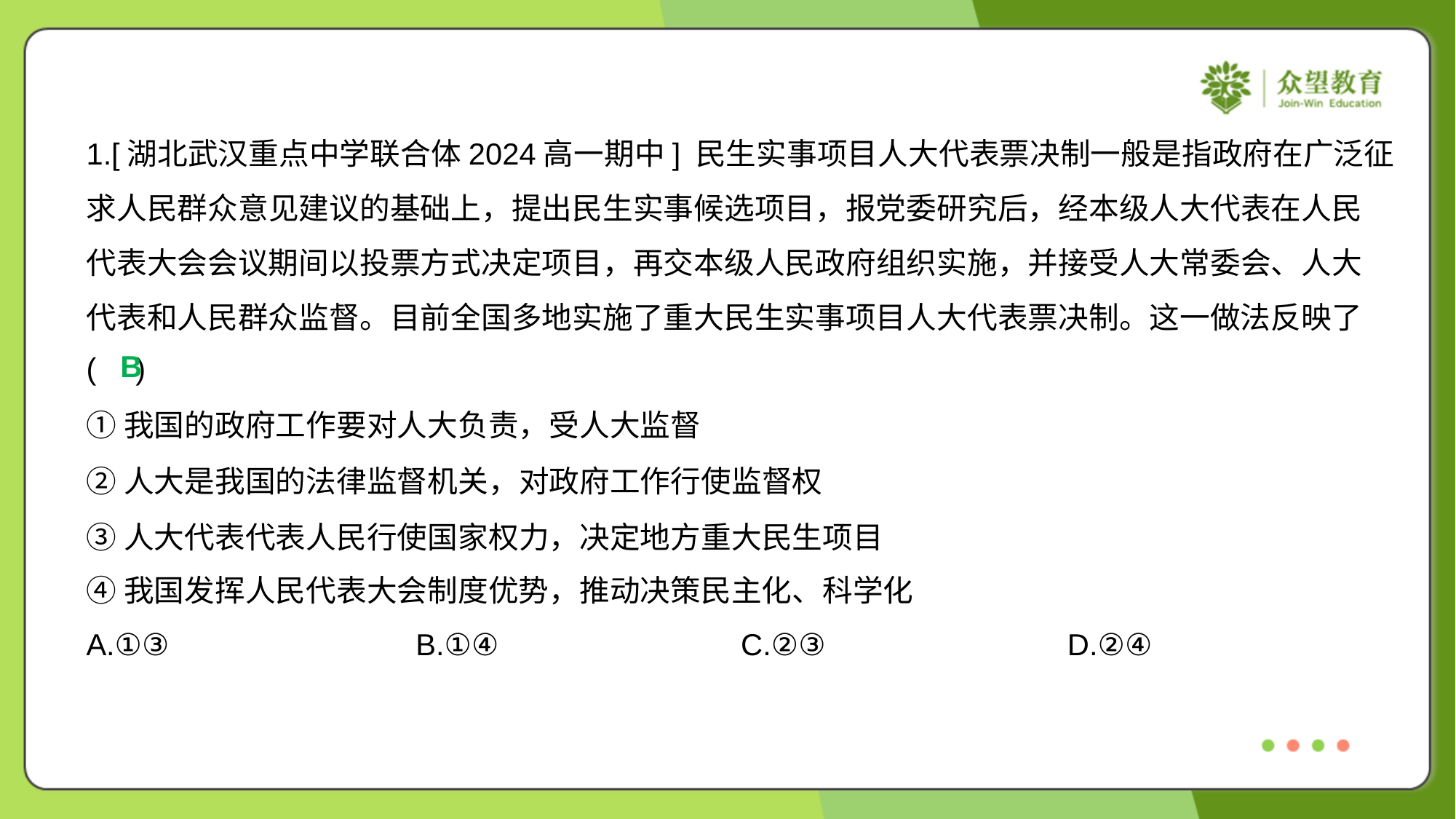

1.[湖北武汉重点中学联合体2024高一期中] 民生实事项目人大代表票决制一般是指政府在广泛征
求人民群众意见建议的基础上，提出民生实事候选项目，报党委研究后，经本级人大代表在人民
代表大会会议期间以投票方式决定项目，再交本级人民政府组织实施，并接受人大常委会、人大
代表和人民群众监督。目前全国多地实施了重大民生实事项目人大代表票决制。这一做法反映了
(     )
B
①我国的政府工作要对人大负责，受人大监督
②人大是我国的法律监督机关，对政府工作行使监督权
③人大代表代表人民行使国家权力，决定地方重大民生项目
④我国发挥人民代表大会制度优势，推动决策民主化、科学化
A.①③	B.①④	C.②③	D.②④